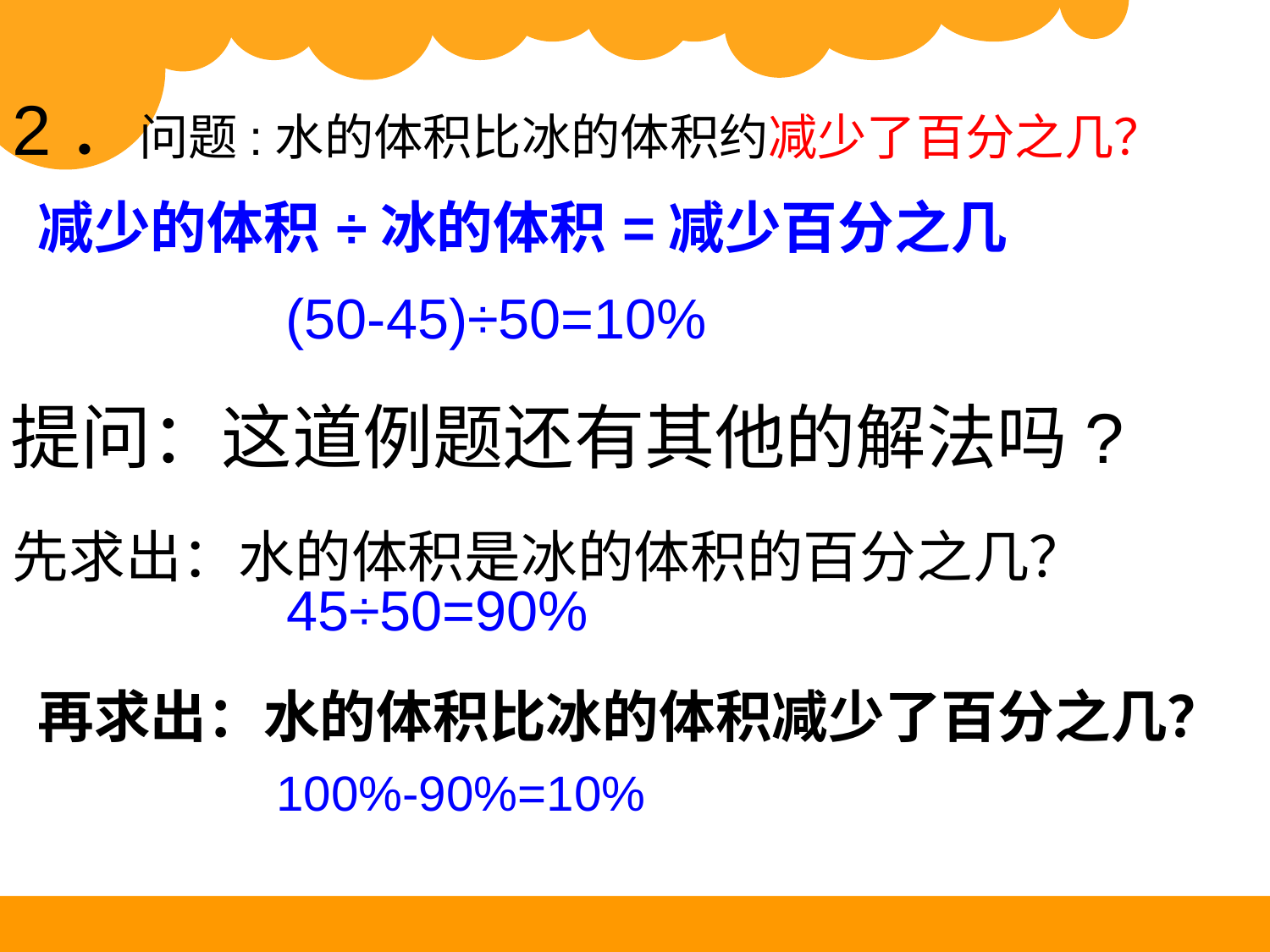

2．问题:水的体积比冰的体积约减少了百分之几？
| 减少的体积÷冰的体积=减少百分之几 |
| --- |
(50-45)÷50=10%
提问：这道例题还有其他的解法吗?
先求出：水的体积是冰的体积的百分之几？
45÷50=90%
| 再求出：水的体积比冰的体积减少了百分之几？ |
| --- |
100%-90%=10%